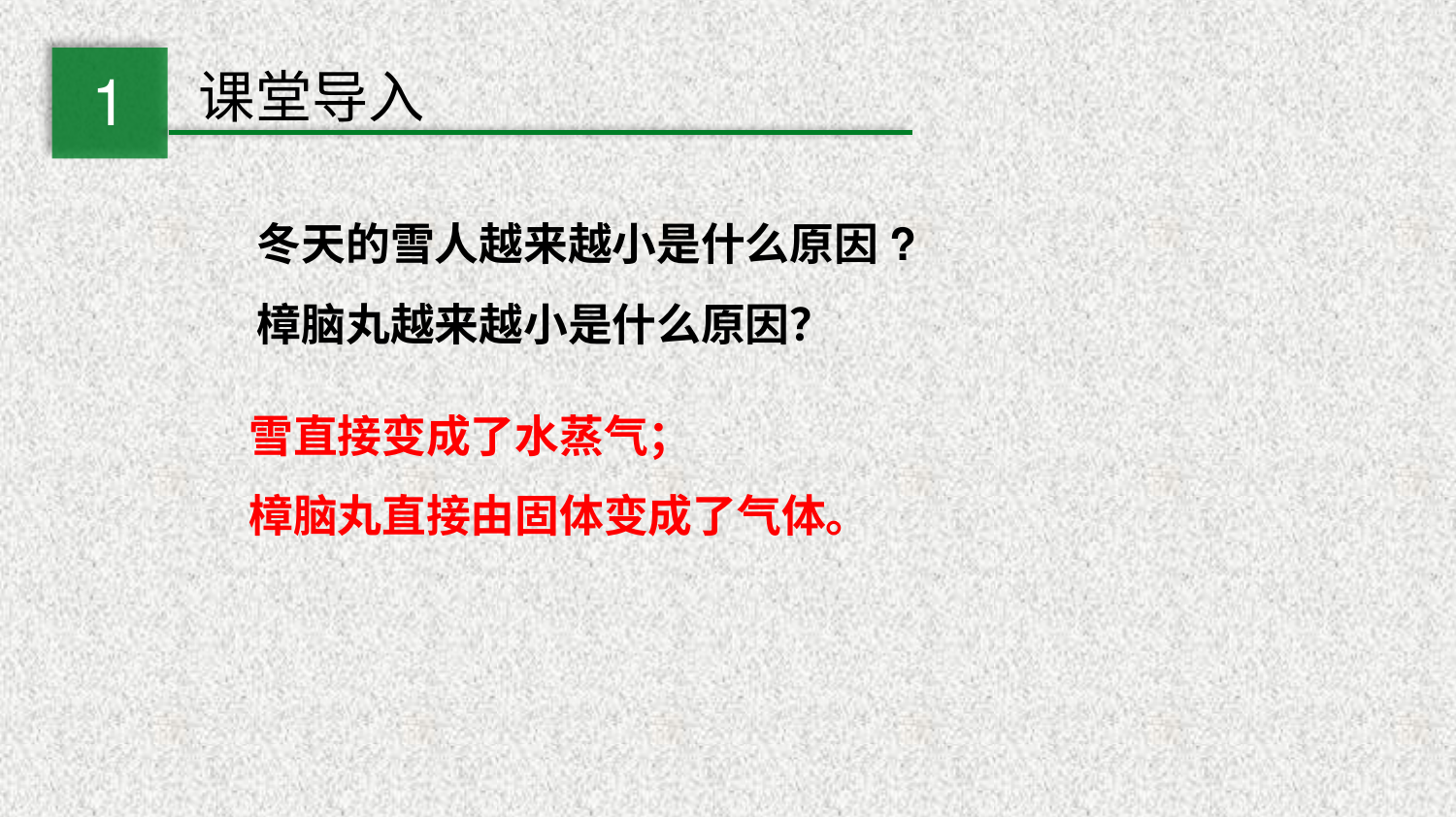

1
课堂导入
冬天的雪人越来越小是什么原因?
樟脑丸越来越小是什么原因？
雪直接变成了水蒸气；
樟脑丸直接由固体变成了气体。